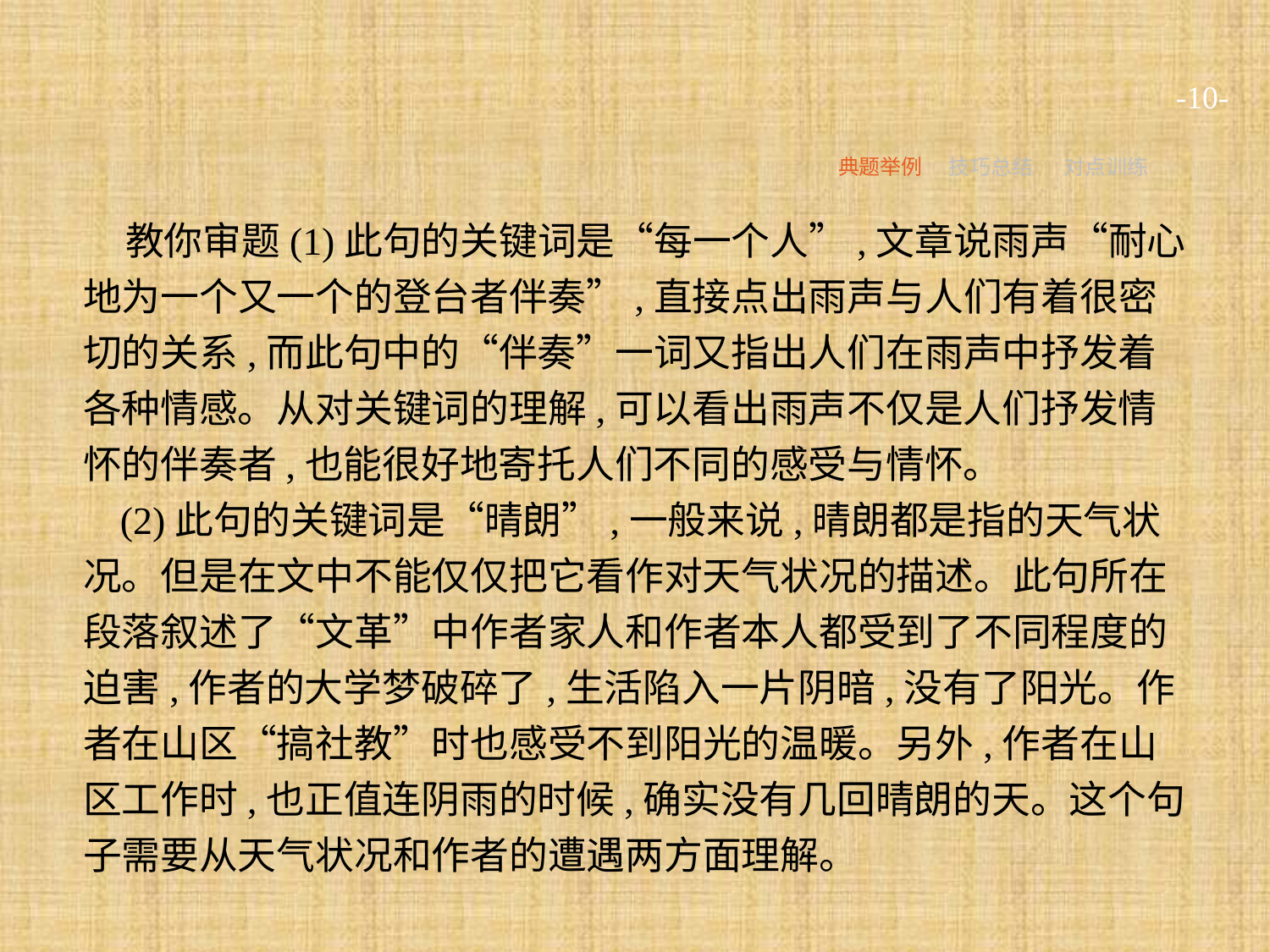

-10-
典题举例
技巧总结
对点训练
教你审题(1)此句的关键词是“每一个人”,文章说雨声“耐心地为一个又一个的登台者伴奏”,直接点出雨声与人们有着很密切的关系,而此句中的“伴奏”一词又指出人们在雨声中抒发着各种情感。从对关键词的理解,可以看出雨声不仅是人们抒发情怀的伴奏者,也能很好地寄托人们不同的感受与情怀。
(2)此句的关键词是“晴朗”,一般来说,晴朗都是指的天气状况。但是在文中不能仅仅把它看作对天气状况的描述。此句所在段落叙述了“文革”中作者家人和作者本人都受到了不同程度的迫害,作者的大学梦破碎了,生活陷入一片阴暗,没有了阳光。作者在山区“搞社教”时也感受不到阳光的温暖。另外,作者在山区工作时,也正值连阴雨的时候,确实没有几回晴朗的天。这个句子需要从天气状况和作者的遭遇两方面理解。